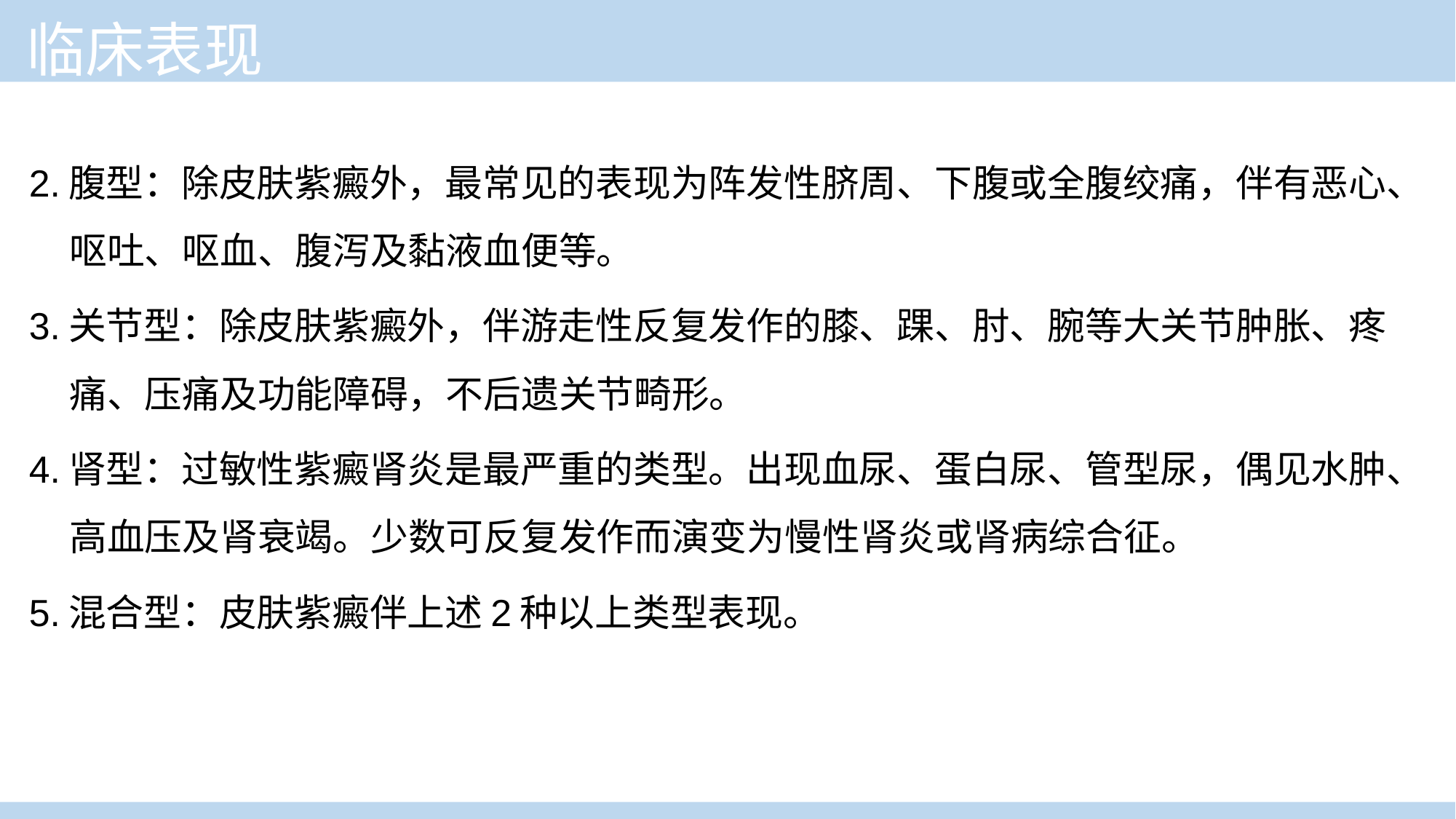

临床表现
2.腹型：除皮肤紫癜外，最常见的表现为阵发性脐周、下腹或全腹绞痛，伴有恶心、呕吐、呕血、腹泻及黏液血便等。
3.关节型：除皮肤紫癜外，伴游走性反复发作的膝、踝、肘、腕等大关节肿胀、疼痛、压痛及功能障碍，不后遗关节畸形。
4.肾型：过敏性紫癜肾炎是最严重的类型。出现血尿、蛋白尿、管型尿，偶见水肿、高血压及肾衰竭。少数可反复发作而演变为慢性肾炎或肾病综合征。
5.混合型：皮肤紫癜伴上述2种以上类型表现。